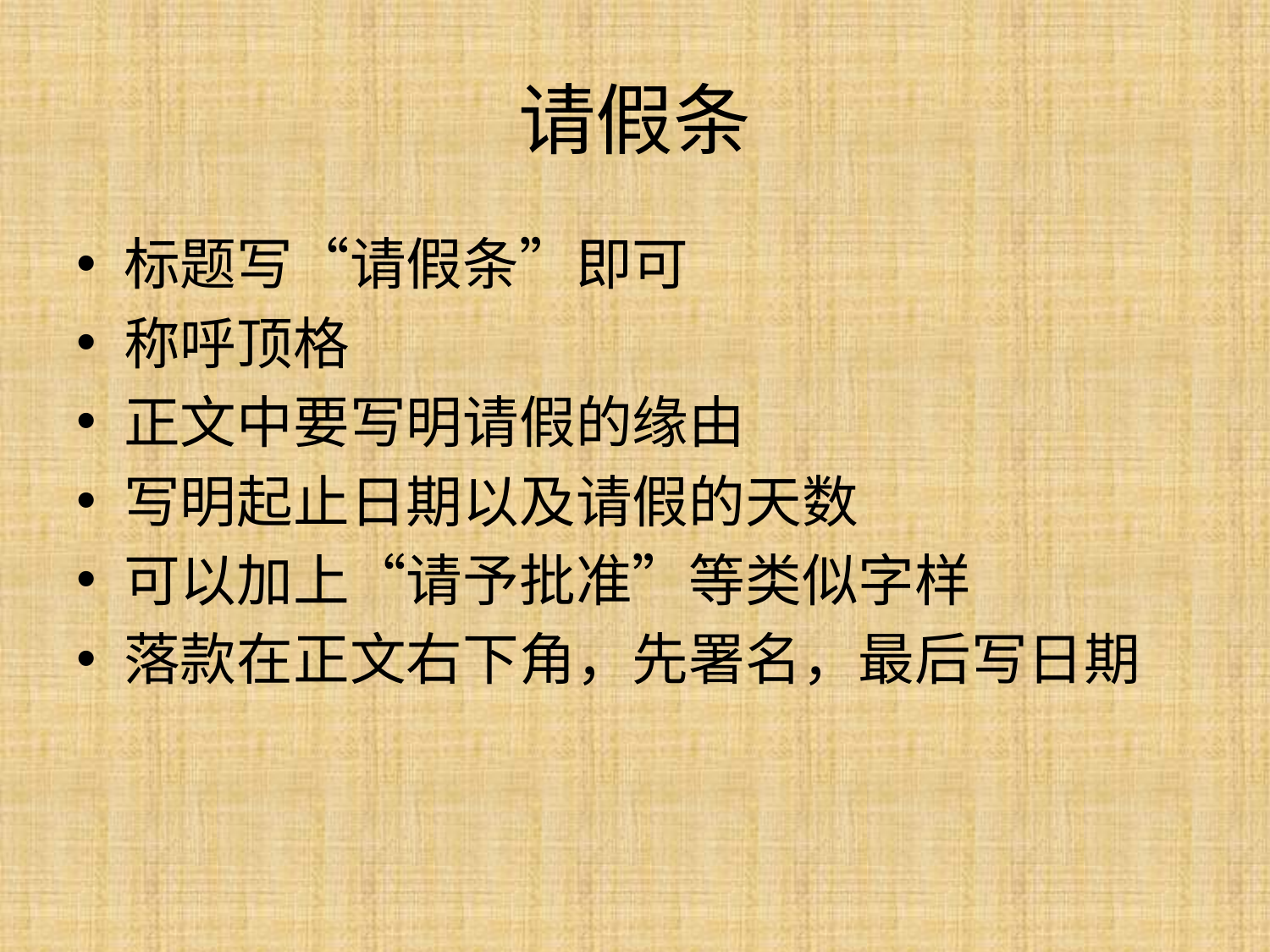

# 请假条
标题写“请假条”即可
称呼顶格
正文中要写明请假的缘由
写明起止日期以及请假的天数
可以加上“请予批准”等类似字样
落款在正文右下角，先署名，最后写日期